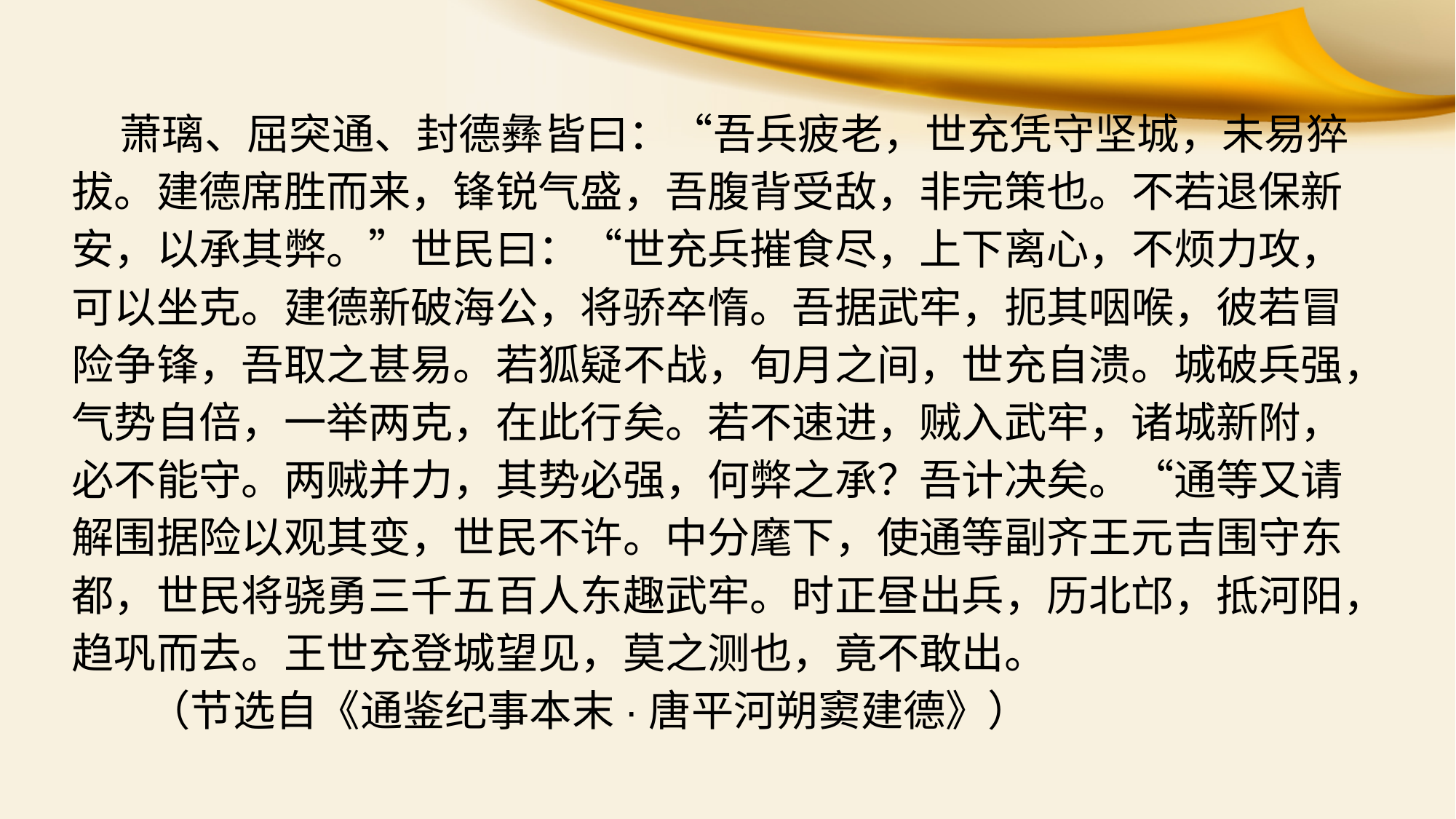

萧璃、屈突通、封德彝皆曰：“吾兵疲老，世充凭守坚城，未易猝拔。建德席胜而来，锋锐气盛，吾腹背受敌，非完策也。不若退保新安，以承其弊。”世民曰：“世充兵摧食尽，上下离心，不烦力攻，可以坐克。建德新破海公，将骄卒惰。吾据武牢，扼其咽喉，彼若冒险争锋，吾取之甚易。若狐疑不战，旬月之间，世充自溃。城破兵强，气势自倍，一举两克，在此行矣。若不速进，贼入武牢，诸城新附，必不能守。两贼并力，其势必强，何弊之承？吾计决矣。“通等又请解围据险以观其变，世民不许。中分麾下，使通等副齐王元吉围守东都，世民将骁勇三千五百人东趣武牢。时正昼出兵，历北邙，抵河阳，趋巩而去。王世充登城望见，莫之测也，竟不敢出。
       （节选自《通鉴纪事本末·唐平河朔窦建德》）